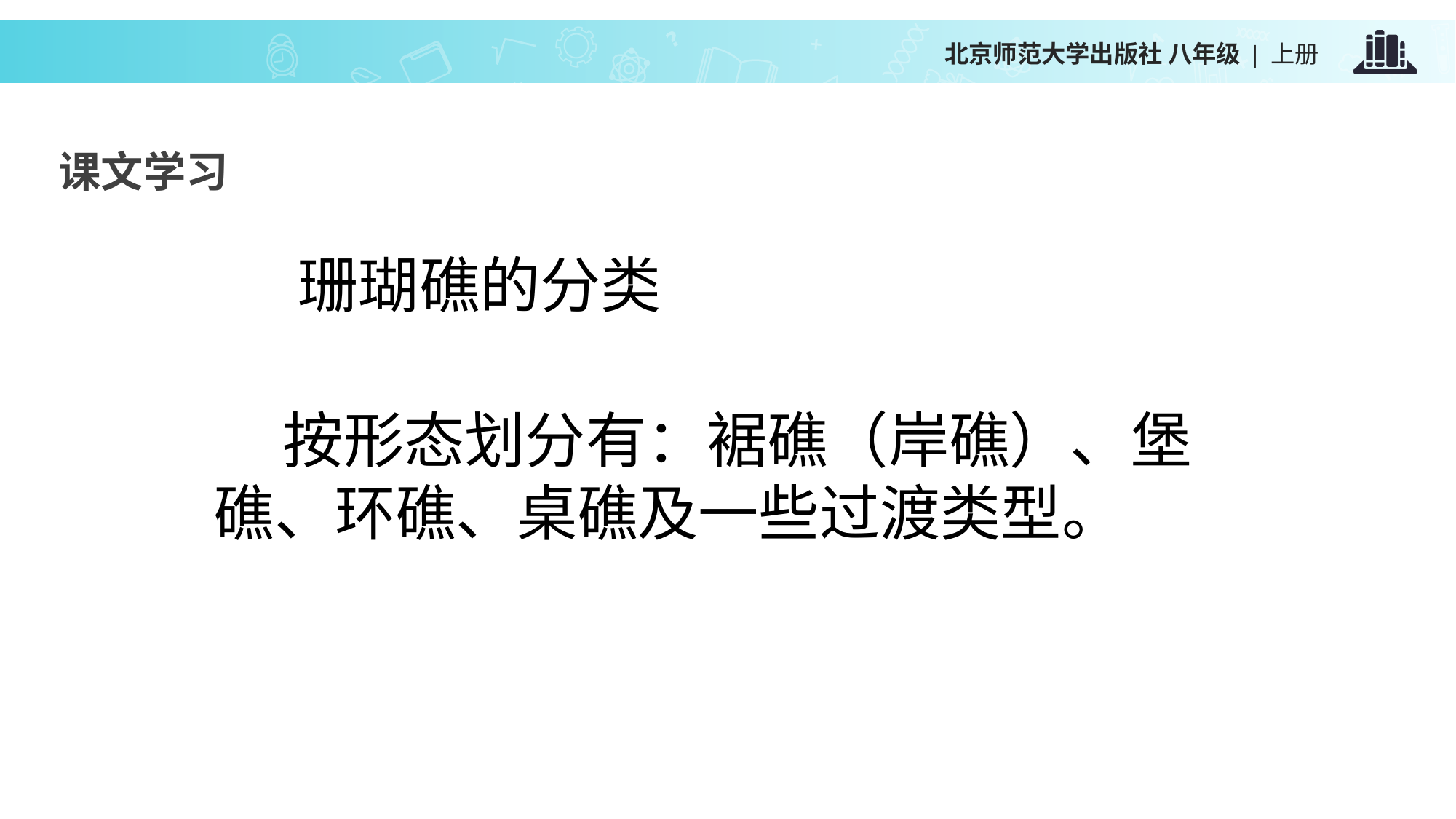

课文学习
# 珊瑚礁的分类
    按形态划分有：裾礁（岸礁）、堡礁、环礁、桌礁及一些过渡类型。